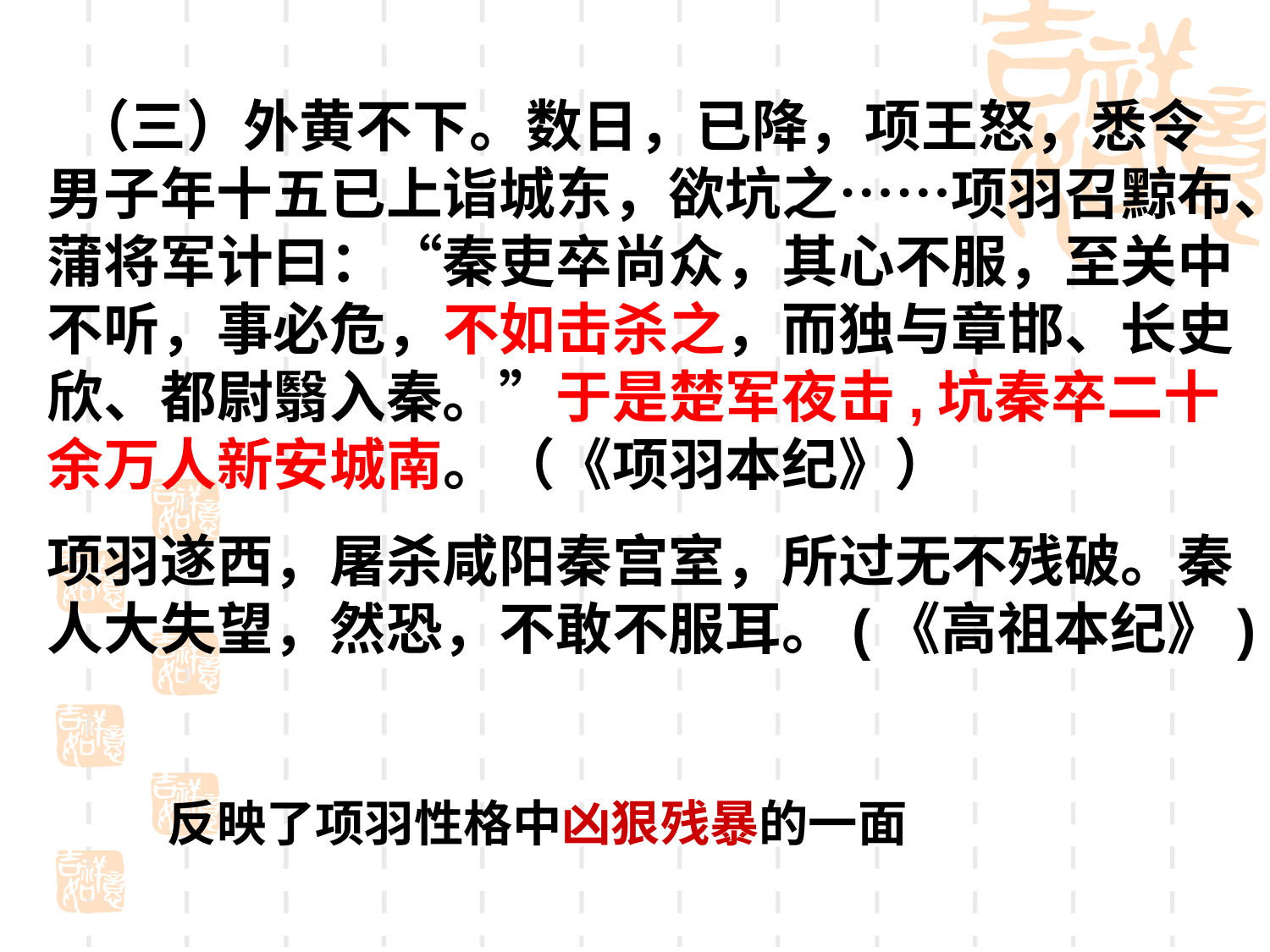

（三）外黄不下。数日，已降，项王怒，悉令男子年十五已上诣城东，欲坑之……项羽召黥布、蒲将军计曰：“秦吏卒尚众，其心不服，至关中不听，事必危，不如击杀之，而独与章邯、长史欣、都尉翳入秦。”于是楚军夜击,坑秦卒二十余万人新安城南。（《项羽本纪》）
项羽遂西，屠杀咸阳秦宫室，所过无不残破。秦人大失望，然恐，不敢不服耳。(《高祖本纪》)
反映了项羽性格中凶狠残暴的一面